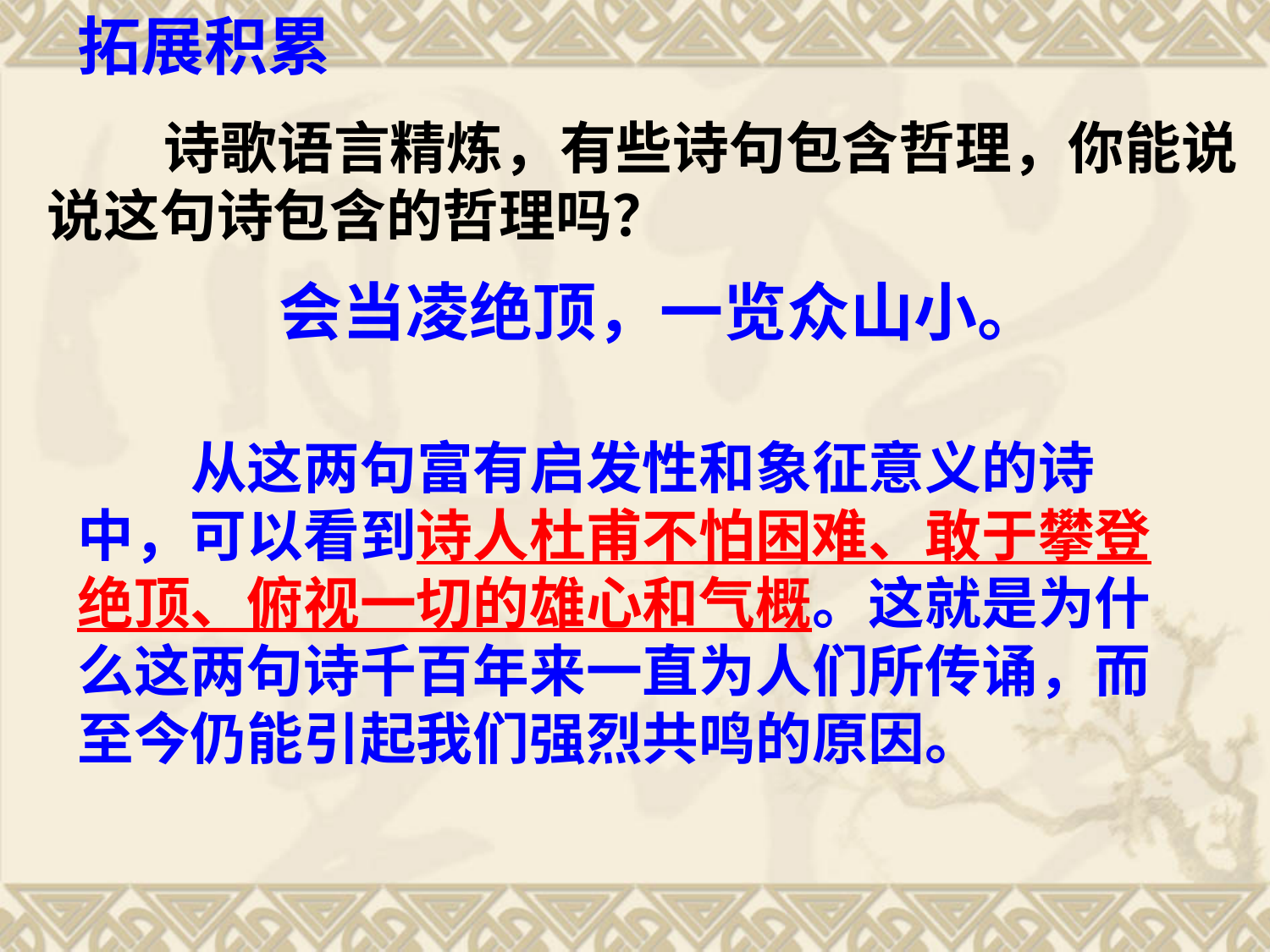

拓展积累
        诗歌语言精炼，有些诗句包含哲理，你能说说这句诗包含的哲理吗？
会当凌绝顶，一览众山小。
　　从这两句富有启发性和象征意义的诗中，可以看到诗人杜甫不怕困难、敢于攀登绝顶、俯视一切的雄心和气概。这就是为什么这两句诗千百年来一直为人们所传诵，而至今仍能引起我们强烈共鸣的原因。